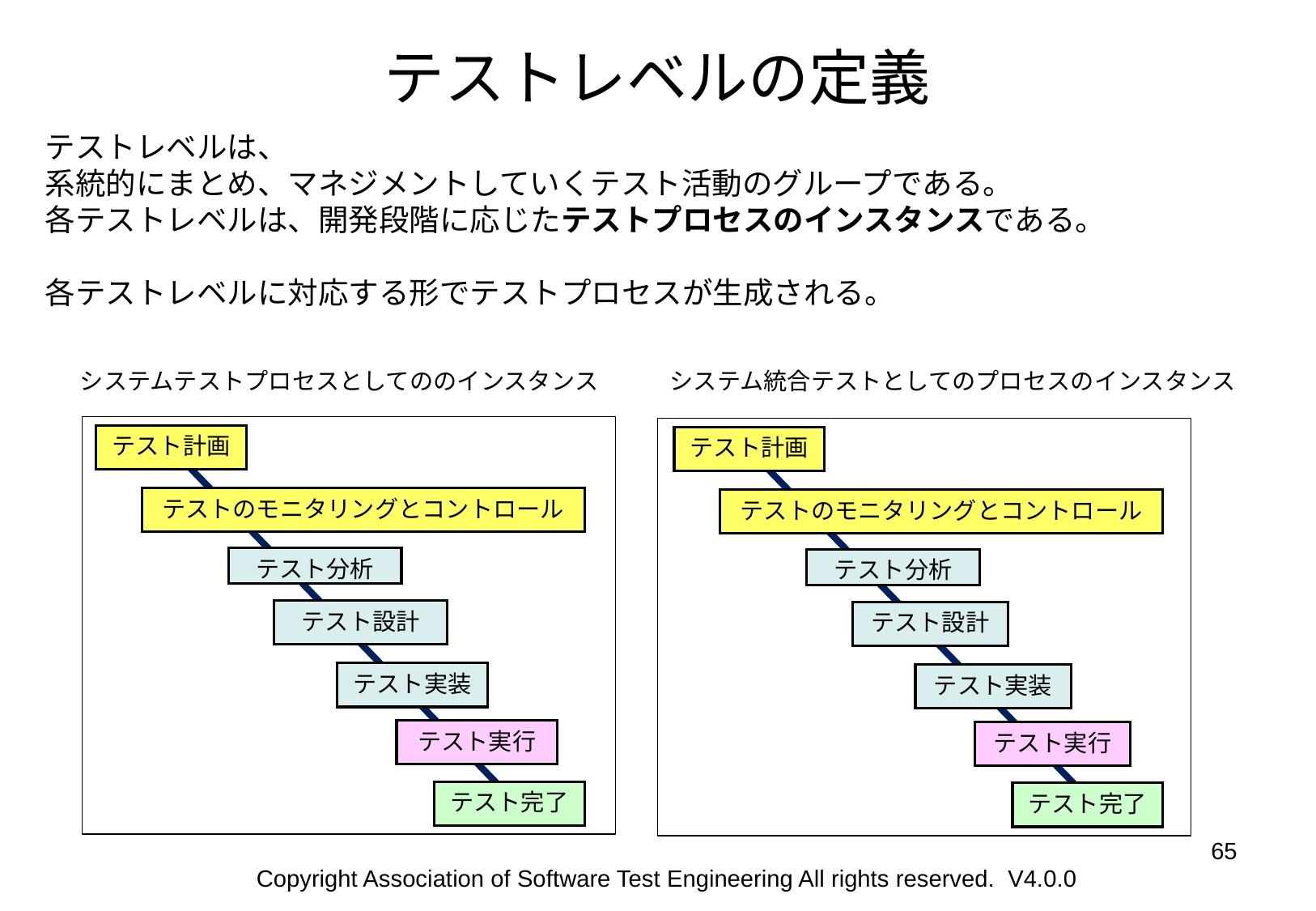

# テストレベルの定義
テストレベルは、
系統的にまとめ、マネジメントしていくテスト活動のグループである。
各テストレベルは、開発段階に応じたテストプロセスのインスタンスである。

各テストレベルに対応する形でテストプロセスが生成される。
システムテストプロセスとしてののインスタンス
システム統合テストとしてのプロセスのインスタンス

テスト計画
テストのモニタリングとコントロール
テスト分析
テスト設計
テスト実装
テスト実行
テスト完了
テスト計画
テストのモニタリングとコントロール
テスト分析
テスト設計
テスト実装
テスト実行
テスト完了
65
Copyright Association of Software Test Engineering All rights reserved.  V4.0.0